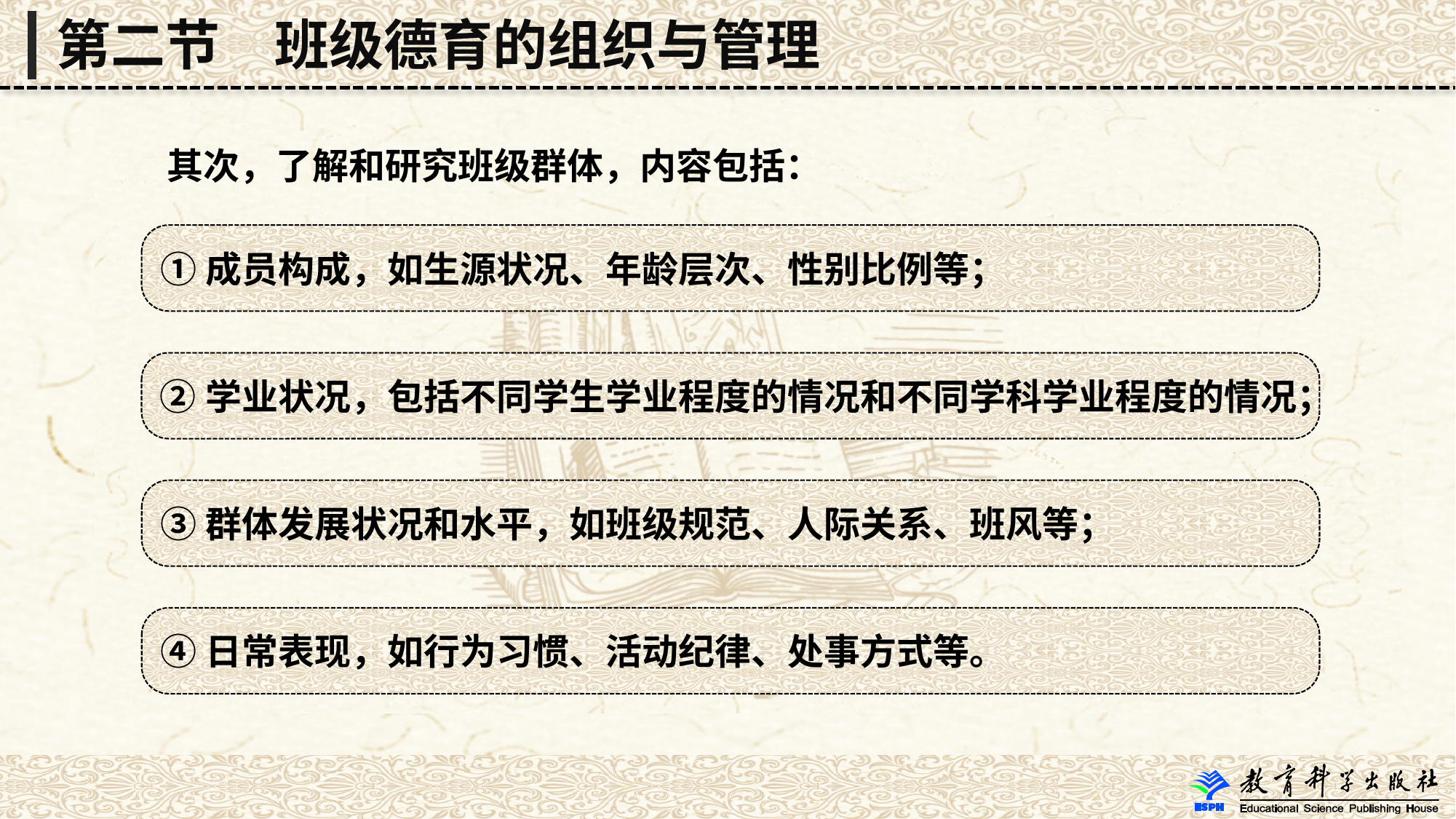

第二节　班级德育的组织与管理
       其次，了解和研究班级群体，内容包括：
①成员构成，如生源状况、年龄层次、性别比例等；
②学业状况，包括不同学生学业程度的情况和不同学科学业程度的情况；
③群体发展状况和水平，如班级规范、人际关系、班风等；
④日常表现，如行为习惯、活动纪律、处事方式等。